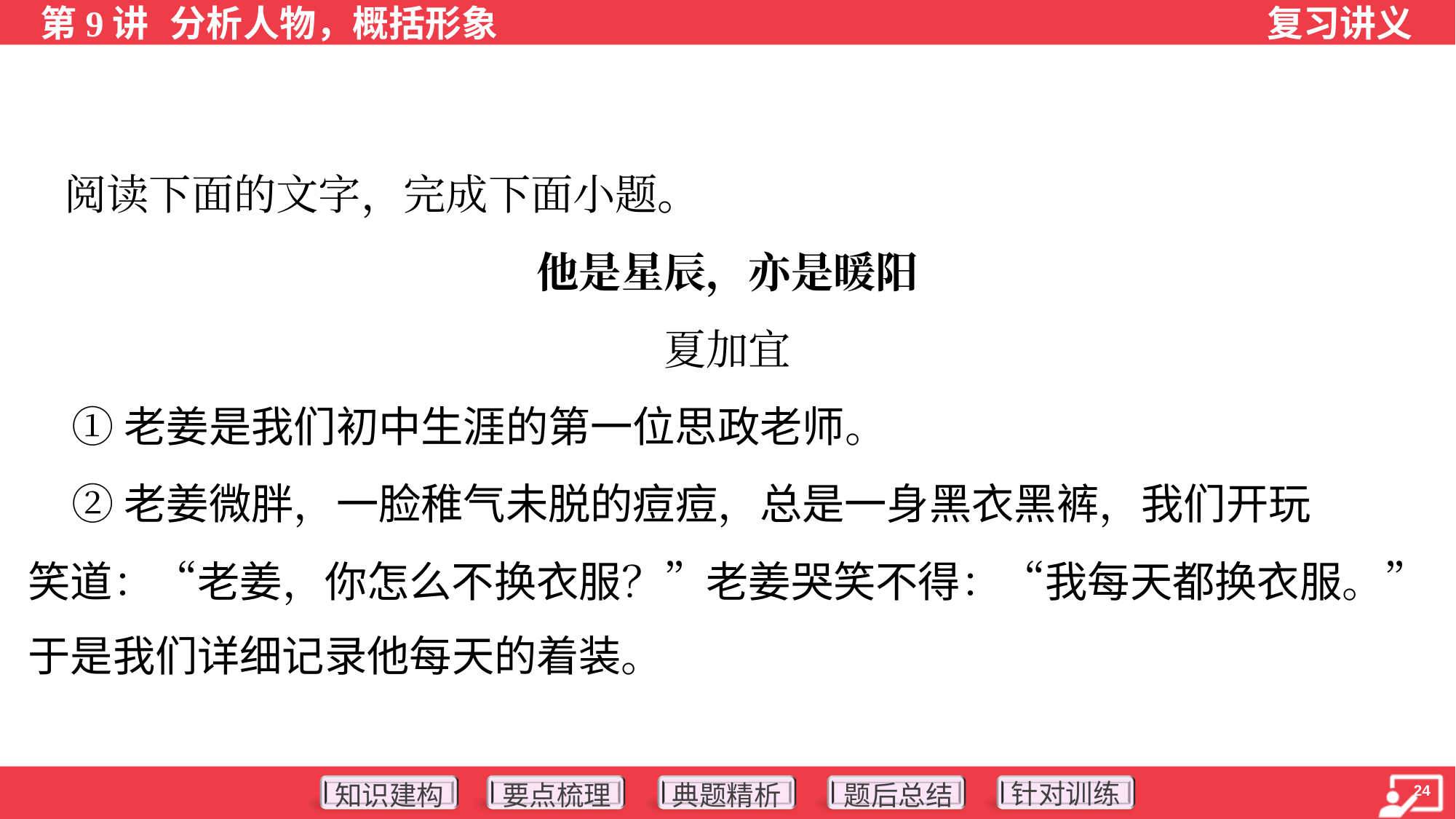

阅读下面的文字，完成下面小题。
他是星辰，亦是暖阳
夏加宜
    ①老姜是我们初中生涯的第一位思政老师。
    ②老姜微胖，一脸稚气未脱的痘痘，总是一身黑衣黑裤，我们开玩
笑道：“老姜，你怎么不换衣服？”老姜哭笑不得：“我每天都换衣服。”
于是我们详细记录他每天的着装。